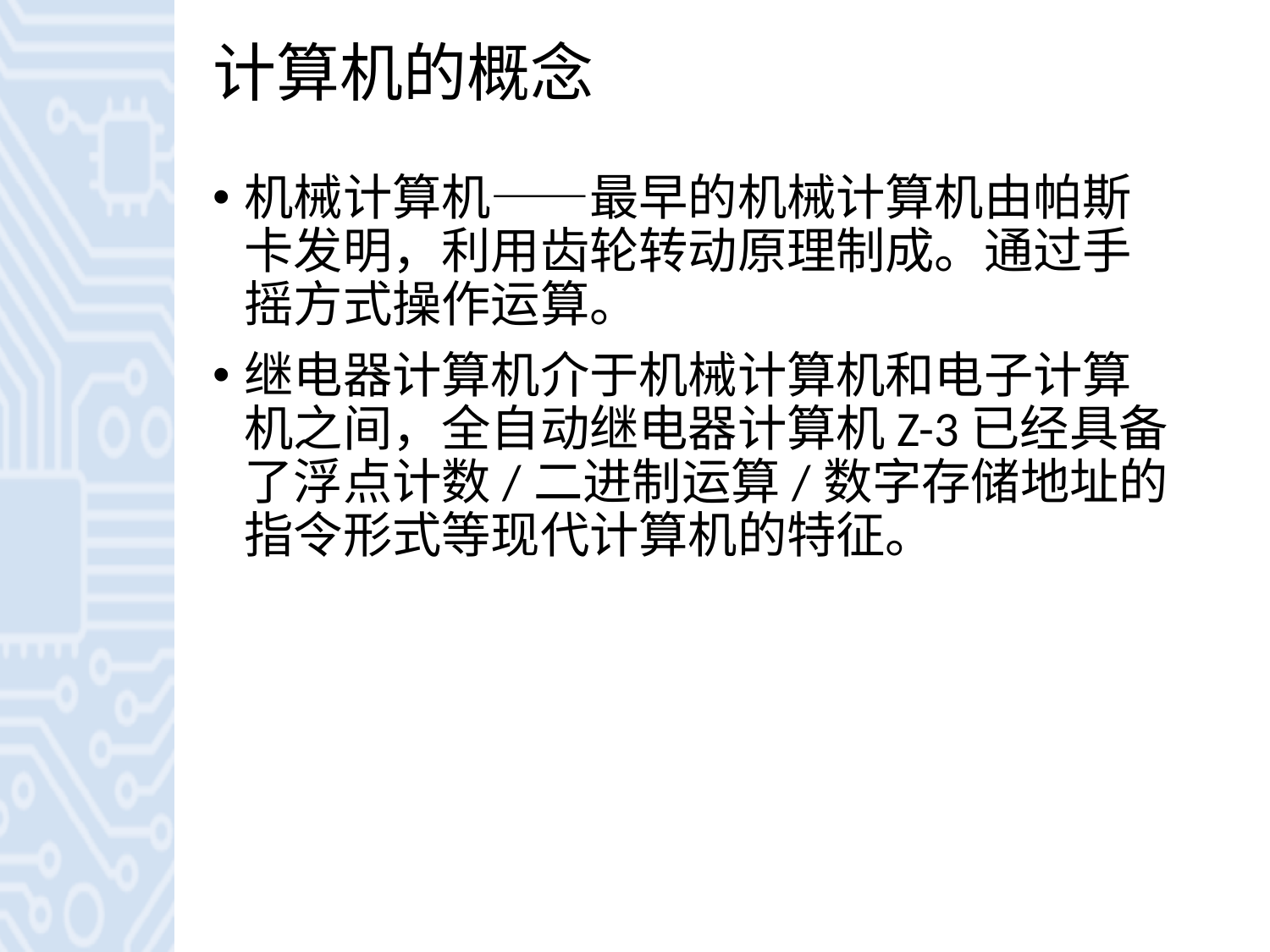

# 计算机的概念
机械计算机——最早的机械计算机由帕斯卡发明，利用齿轮转动原理制成。通过手摇方式操作运算。
继电器计算机介于机械计算机和电子计算机之间，全自动继电器计算机Z-3已经具备了浮点计数/二进制运算/数字存储地址的指令形式等现代计算机的特征。